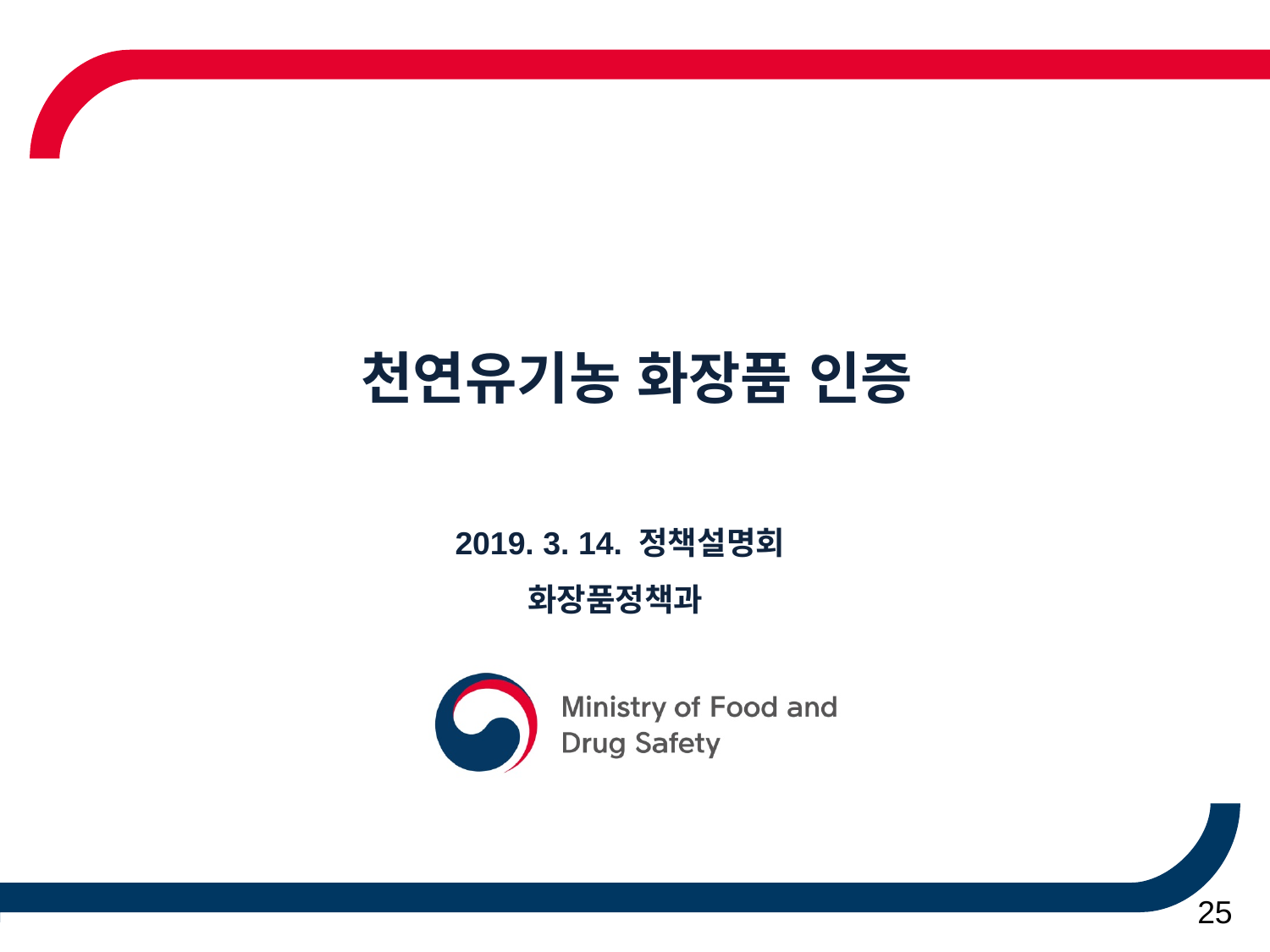

천연유기농 화장품 인증
2019. 3. 14. 정책설명회
화장품정책과
25